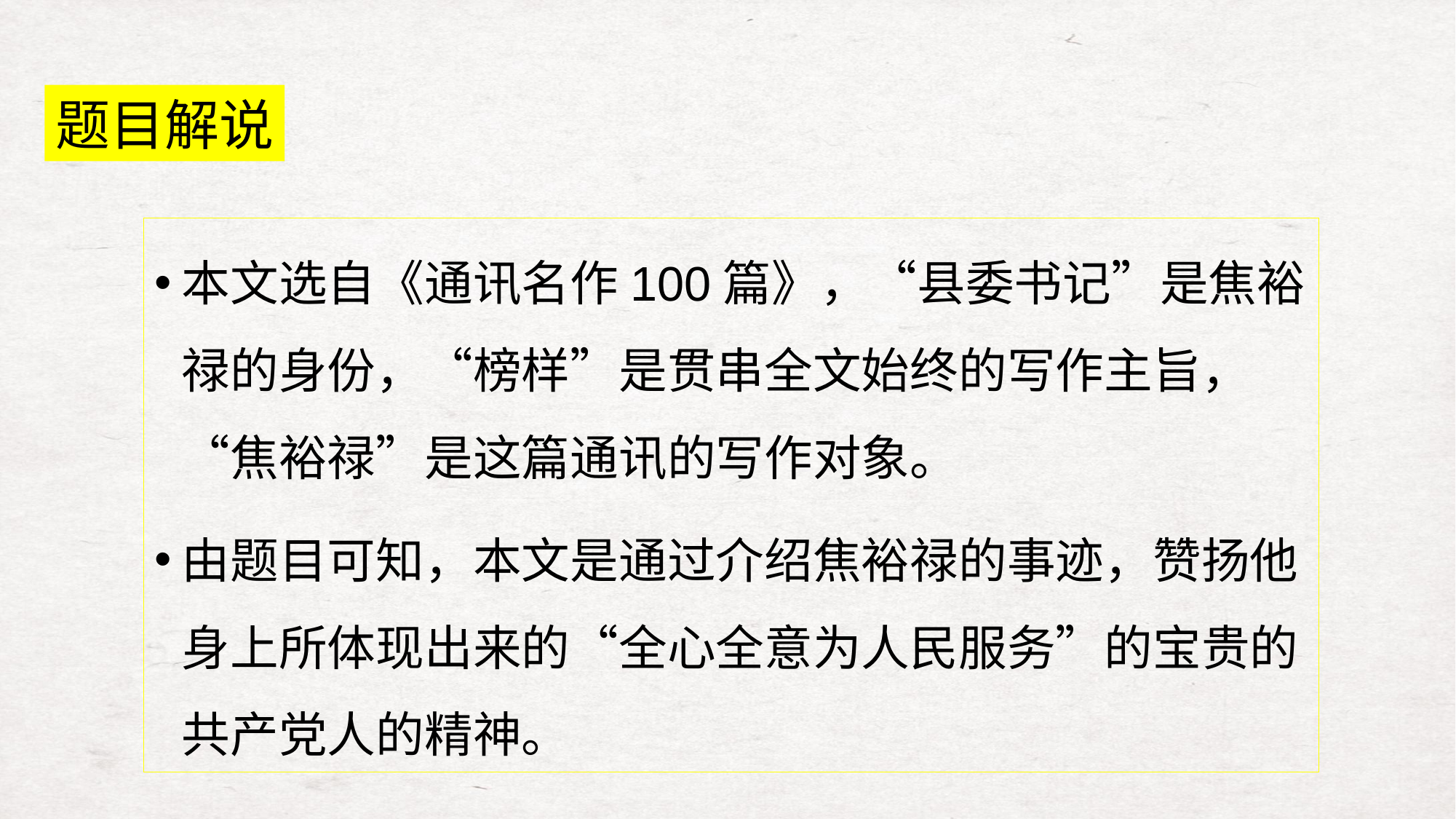

题目解说
本文选自《通讯名作100篇》，“县委书记”是焦裕禄的身份，“榜样”是贯串全文始终的写作主旨，“焦裕禄”是这篇通讯的写作对象。
由题目可知，本文是通过介绍焦裕禄的事迹，赞扬他身上所体现出来的“全心全意为人民服务”的宝贵的共产党人的精神。